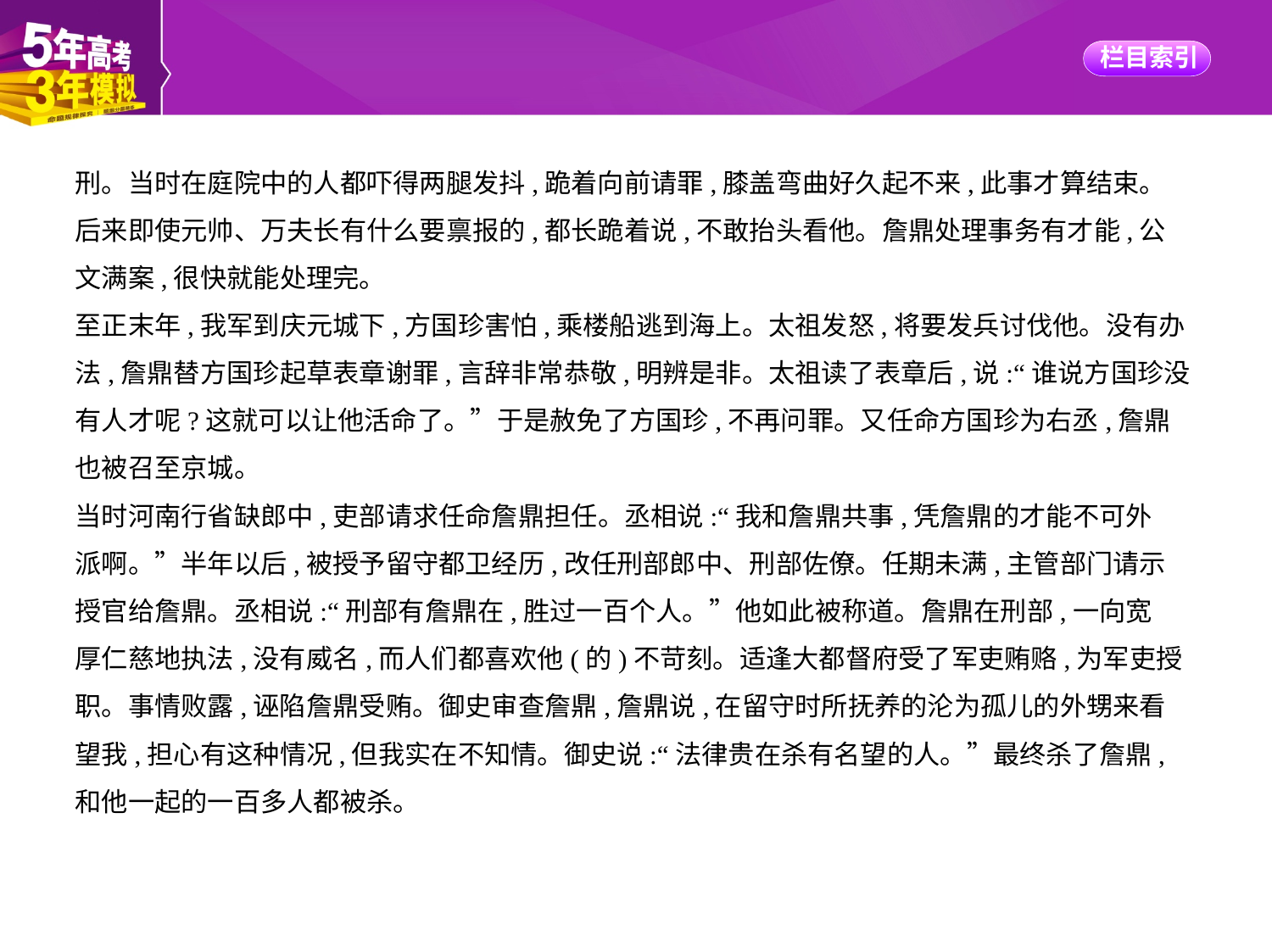

刑。当时在庭院中的人都吓得两腿发抖,跪着向前请罪,膝盖弯曲好久起不来,此事才算结束。
后来即使元帅、万夫长有什么要禀报的,都长跪着说,不敢抬头看他。詹鼎处理事务有才能,公
文满案,很快就能处理完。
至正末年,我军到庆元城下,方国珍害怕,乘楼船逃到海上。太祖发怒,将要发兵讨伐他。没有办
法,詹鼎替方国珍起草表章谢罪,言辞非常恭敬,明辨是非。太祖读了表章后,说:“谁说方国珍没
有人才呢?这就可以让他活命了。”于是赦免了方国珍,不再问罪。又任命方国珍为右丞,詹鼎
也被召至京城。
当时河南行省缺郎中,吏部请求任命詹鼎担任。丞相说:“我和詹鼎共事,凭詹鼎的才能不可外
派啊。”半年以后,被授予留守都卫经历,改任刑部郎中、刑部佐僚。任期未满,主管部门请示
授官给詹鼎。丞相说:“刑部有詹鼎在,胜过一百个人。”他如此被称道。詹鼎在刑部,一向宽
厚仁慈地执法,没有威名,而人们都喜欢他(的)不苛刻。适逢大都督府受了军吏贿赂,为军吏授
职。事情败露,诬陷詹鼎受贿。御史审查詹鼎,詹鼎说,在留守时所抚养的沦为孤儿的外甥来看
望我,担心有这种情况,但我实在不知情。御史说:“法律贵在杀有名望的人。”最终杀了詹鼎,
和他一起的一百多人都被杀。